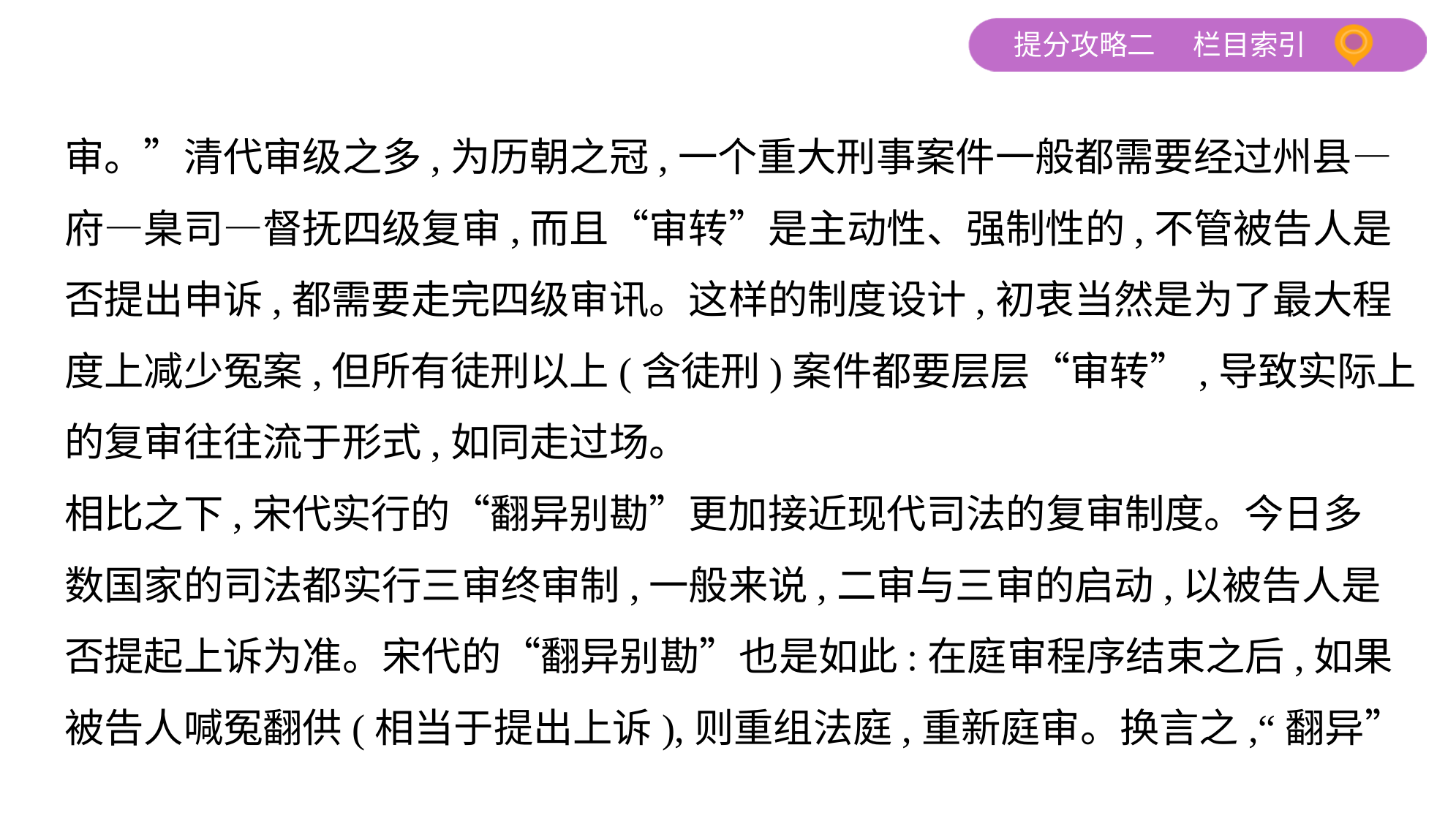

审。”清代审级之多,为历朝之冠,一个重大刑事案件一般都需要经过州县—
府—臬司—督抚四级复审,而且“审转”是主动性、强制性的,不管被告人是
否提出申诉,都需要走完四级审讯。这样的制度设计,初衷当然是为了最大程
度上减少冤案,但所有徒刑以上(含徒刑)案件都要层层“审转”,导致实际上
的复审往往流于形式,如同走过场。
相比之下,宋代实行的“翻异别勘”更加接近现代司法的复审制度。今日多
数国家的司法都实行三审终审制,一般来说,二审与三审的启动,以被告人是
否提起上诉为准。宋代的“翻异别勘”也是如此:在庭审程序结束之后,如果
被告人喊冤翻供(相当于提出上诉),则重组法庭,重新庭审。换言之,“翻异”